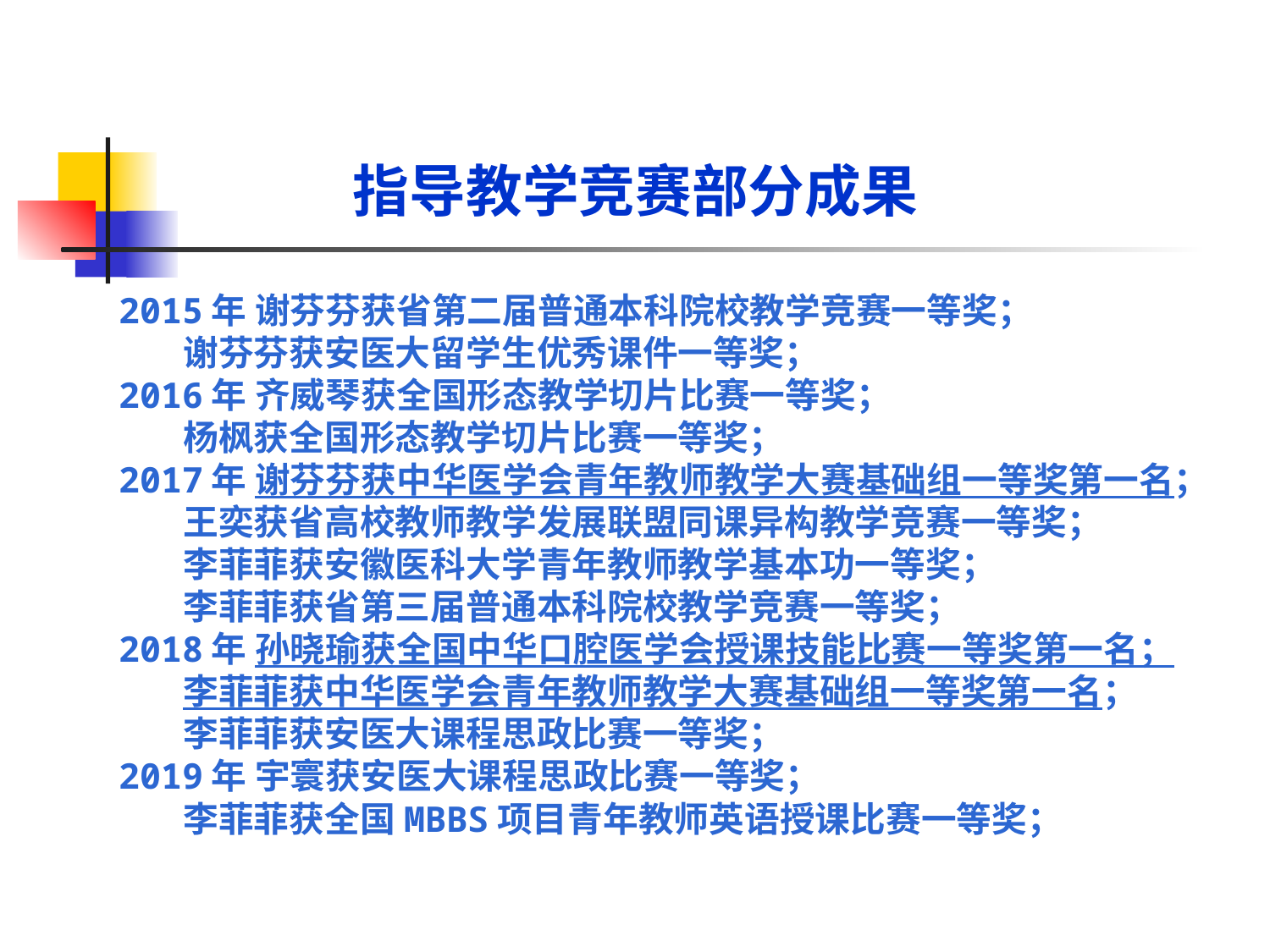

指导教学竞赛部分成果
2015年 谢芬芬获省第二届普通本科院校教学竞赛一等奖；
       谢芬芬获安医大留学生优秀课件一等奖；
2016年 齐威琴获全国形态教学切片比赛一等奖；
       杨枫获全国形态教学切片比赛一等奖；
2017年 谢芬芬获中华医学会青年教师教学大赛基础组一等奖第一名；
       王奕获省高校教师教学发展联盟同课异构教学竞赛一等奖；
       李菲菲获安徽医科大学青年教师教学基本功一等奖；
       李菲菲获省第三届普通本科院校教学竞赛一等奖；
2018年 孙晓瑜获全国中华口腔医学会授课技能比赛一等奖第一名；
       李菲菲获中华医学会青年教师教学大赛基础组一等奖第一名；
       李菲菲获安医大课程思政比赛一等奖；
2019年 宇寰获安医大课程思政比赛一等奖；
       李菲菲获全国MBBS项目青年教师英语授课比赛一等奖；